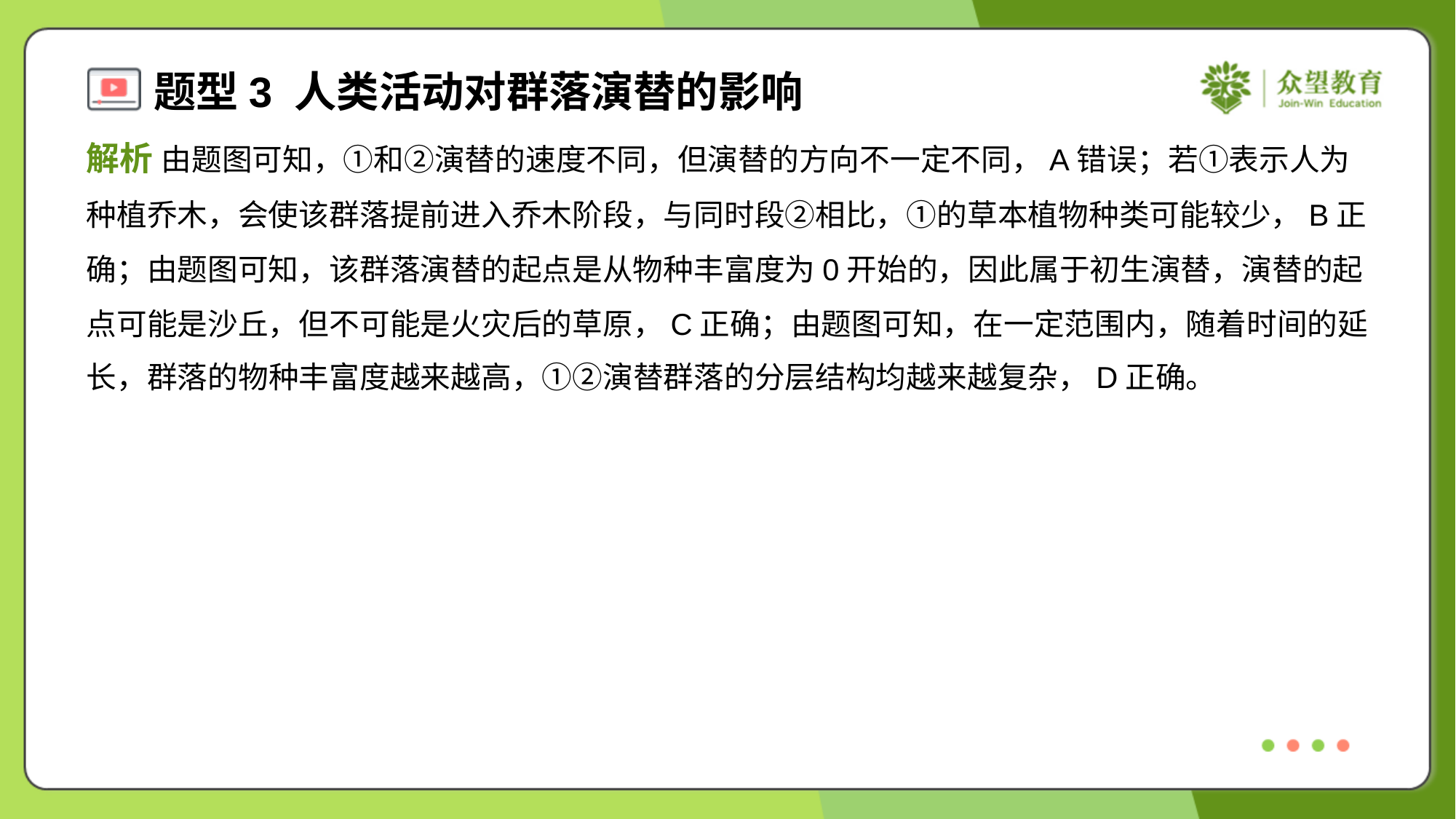

解析 由题图可知，①和②演替的速度不同，但演替的方向不一定不同，A错误；若①表示人为
种植乔木，会使该群落提前进入乔木阶段，与同时段②相比，①的草本植物种类可能较少，B正
确；由题图可知，该群落演替的起点是从物种丰富度为0开始的，因此属于初生演替，演替的起
点可能是沙丘，但不可能是火灾后的草原，C正确；由题图可知，在一定范围内，随着时间的延
长，群落的物种丰富度越来越高，①②演替群落的分层结构均越来越复杂，D正确。